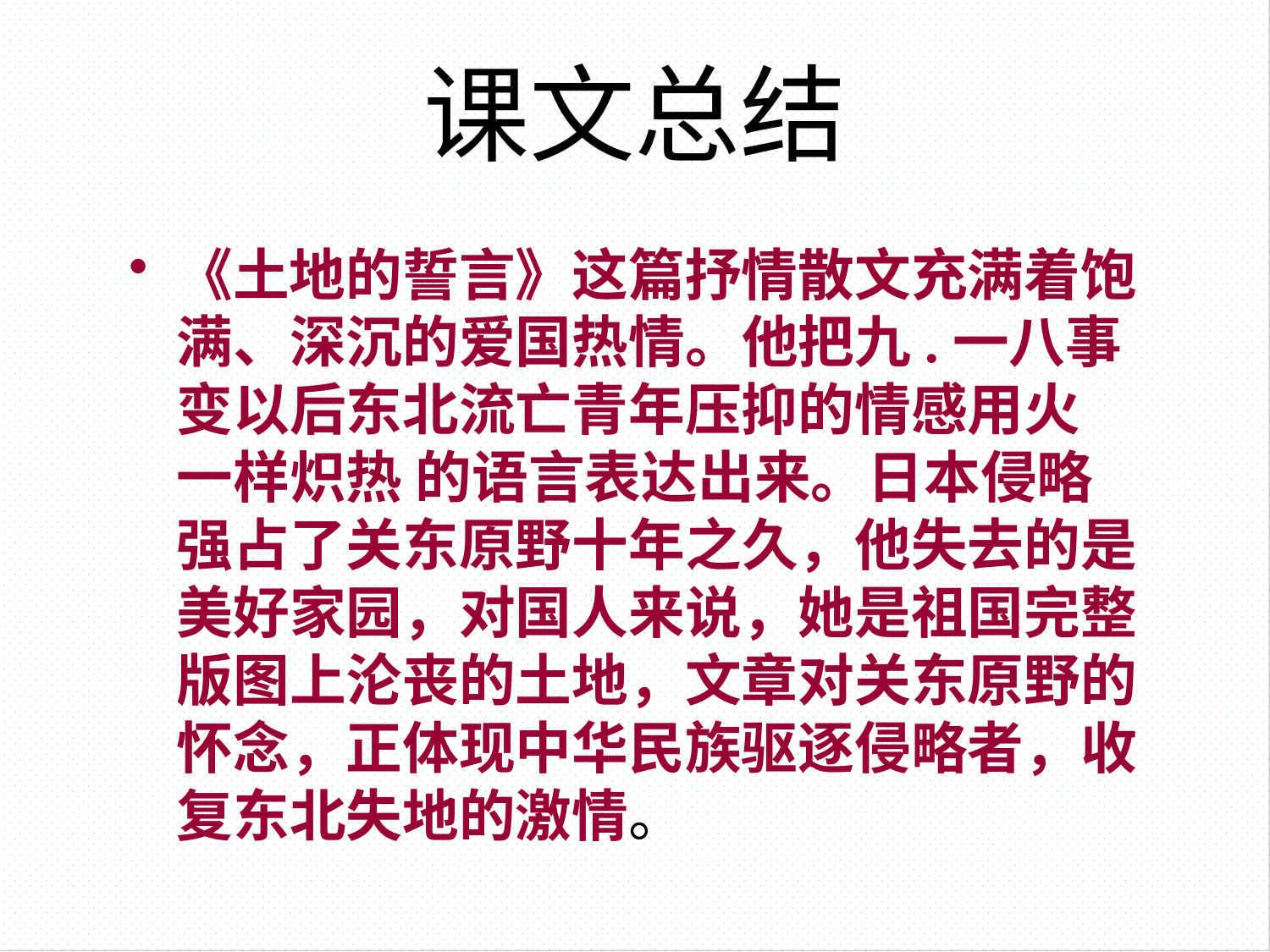

# 课文总结
《土地的誓言》这篇抒情散文充满着饱满、深沉的爱国热情。他把九.一八事变以后东北流亡青年压抑的情感用火 一样炽热 的语言表达出来。日本侵略强占了关东原野十年之久，他失去的是美好家园，对国人来说，她是祖国完整版图上沦丧的土地，文章对关东原野的怀念，正体现中华民族驱逐侵略者，收复东北失地的激情。